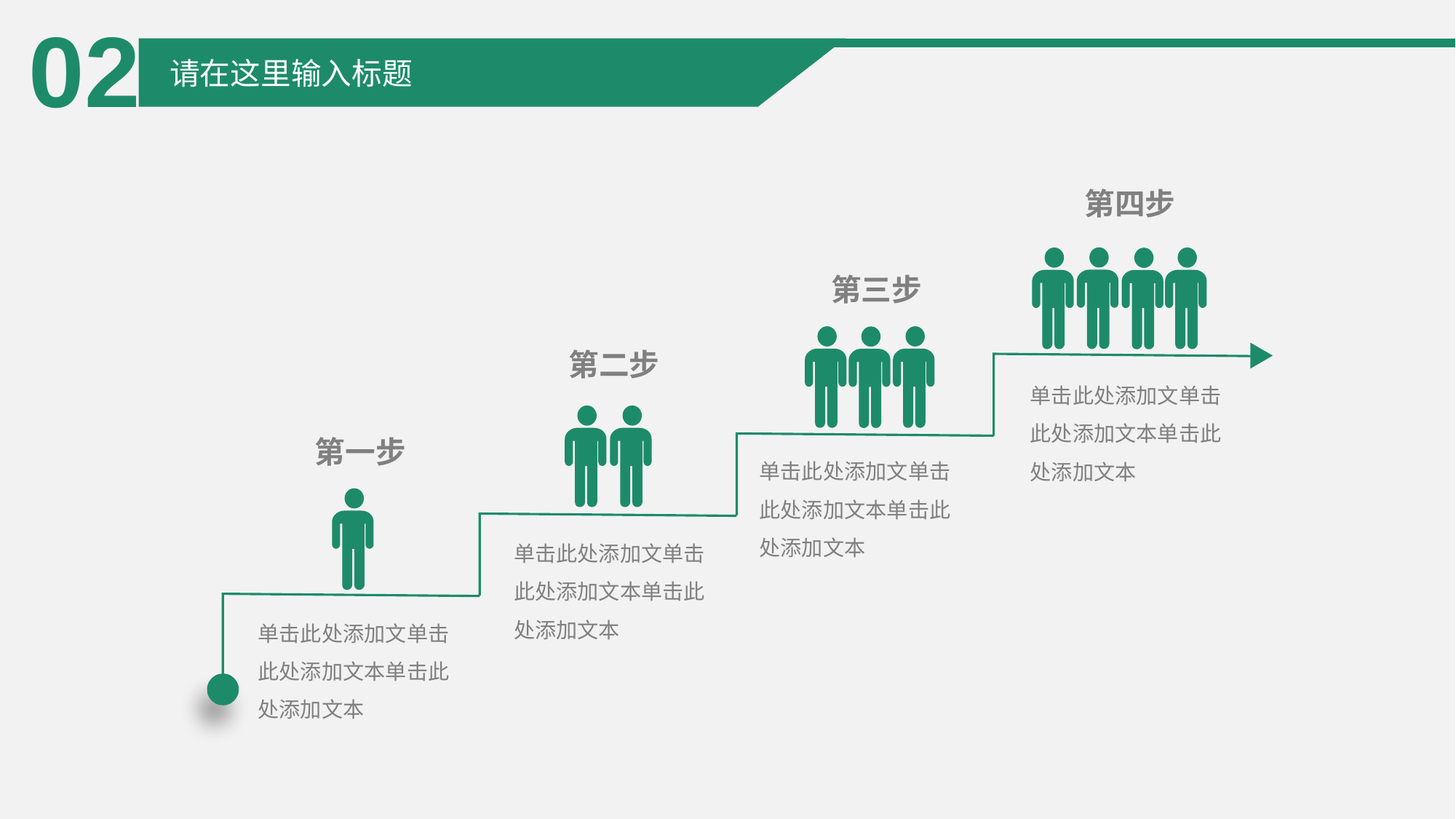

02
请在这里输入标题
第四步

第三步

第二步

单击此处添加文单击此处添加文本单击此处添加文本

第一步
单击此处添加文单击此处添加文本单击此处添加文本

单击此处添加文单击此处添加文本单击此处添加文本
单击此处添加文单击此处添加文本单击此处添加文本